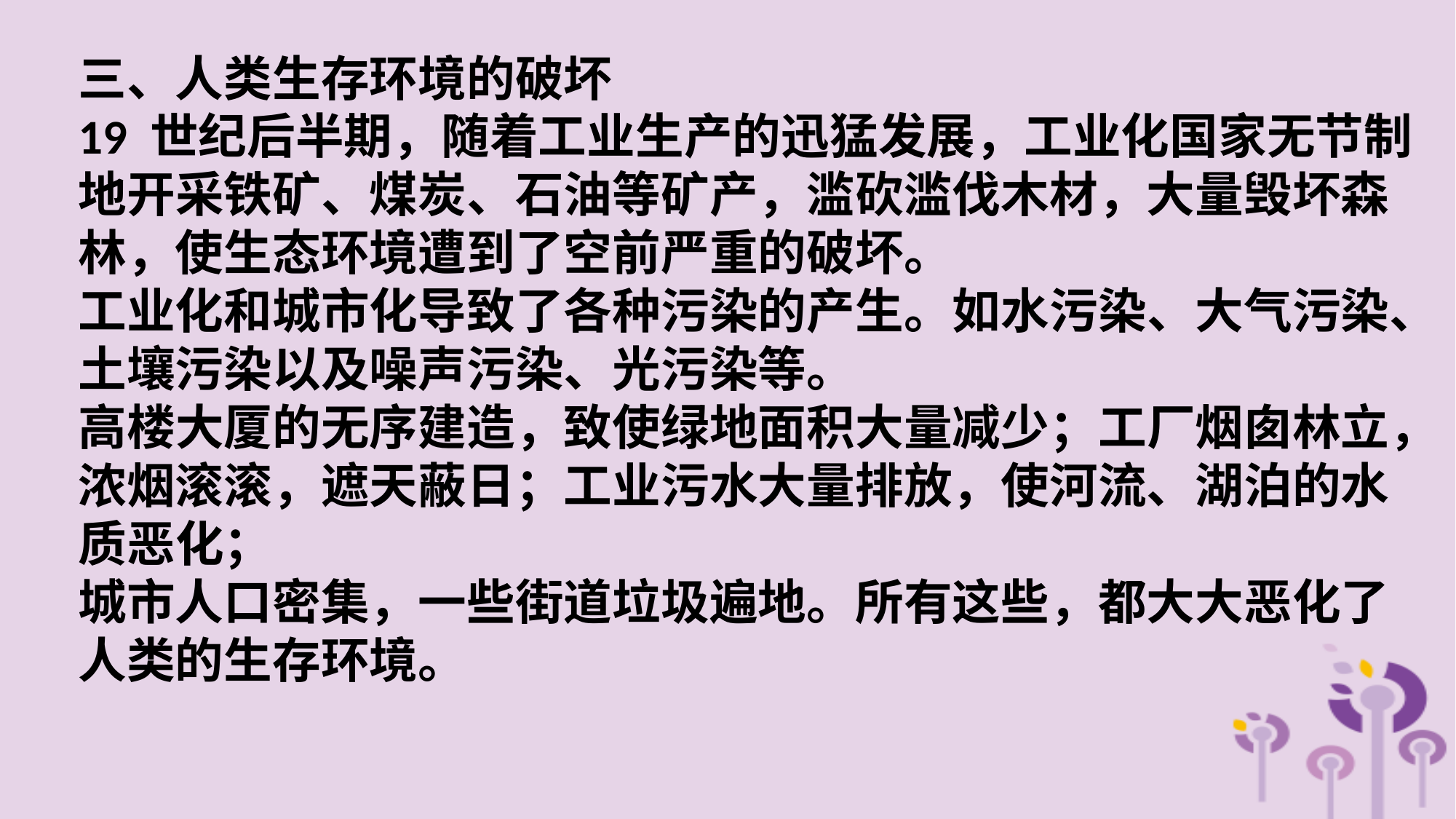

三、人类生存环境的破坏
19 世纪后半期，随着工业生产的迅猛发展，工业化国家无节制地开采铁矿、煤炭、石油等矿产，滥砍滥伐木材，大量毁坏森林，使生态环境遭到了空前严重的破坏。
工业化和城市化导致了各种污染的产生。如水污染、大气污染、土壤污染以及噪声污染、光污染等。
高楼大厦的无序建造，致使绿地面积大量减少；工厂烟囱林立，浓烟滚滚，遮天蔽日；工业污水大量排放，使河流、湖泊的水质恶化；
城市人口密集，一些街道垃圾遍地。所有这些，都大大恶化了人类的生存环境。